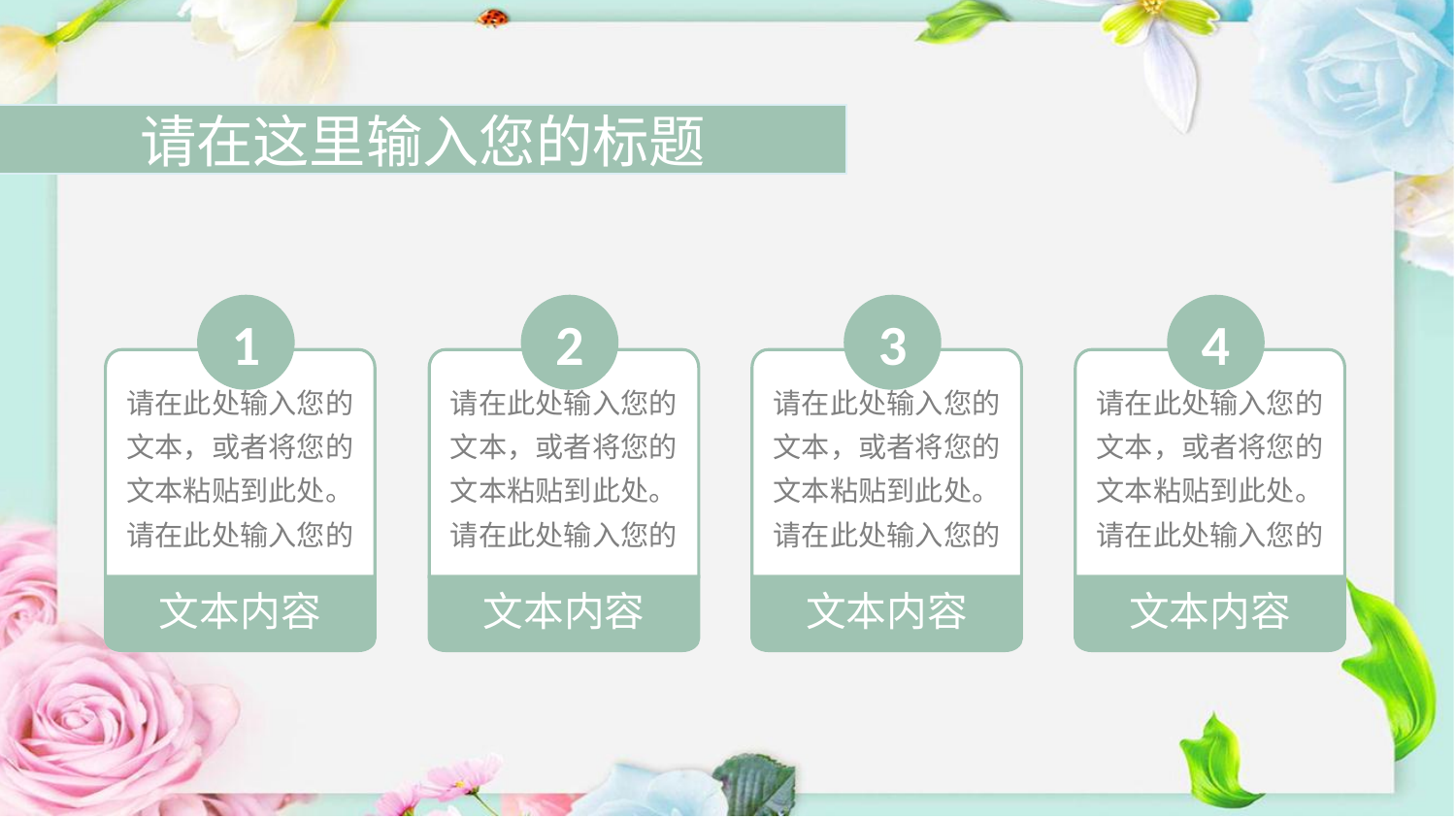

#
请在这里输入您的标题
1
请在此处输入您的文本，或者将您的文本粘贴到此处。请在此处输入您的
文本内容
2
请在此处输入您的文本，或者将您的文本粘贴到此处。请在此处输入您的
文本内容
3
请在此处输入您的文本，或者将您的文本粘贴到此处。请在此处输入您的
文本内容
4
请在此处输入您的文本，或者将您的文本粘贴到此处。请在此处输入您的
文本内容